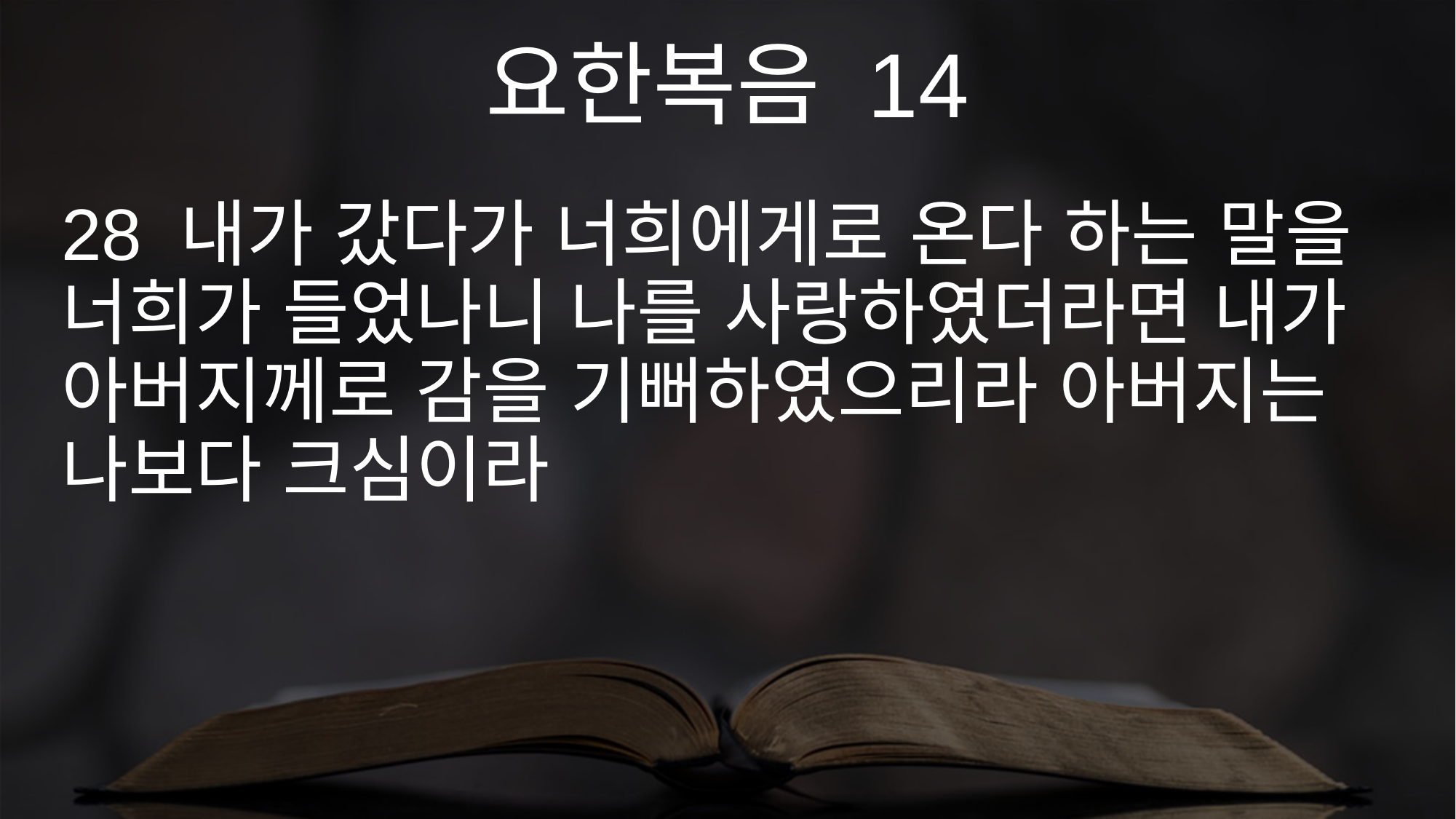

요한복음 14
28 내가 갔다가 너희에게로 온다 하는 말을 너희가 들었나니 나를 사랑하였더라면 내가 아버지께로 감을 기뻐하였으리라 아버지는 나보다 크심이라